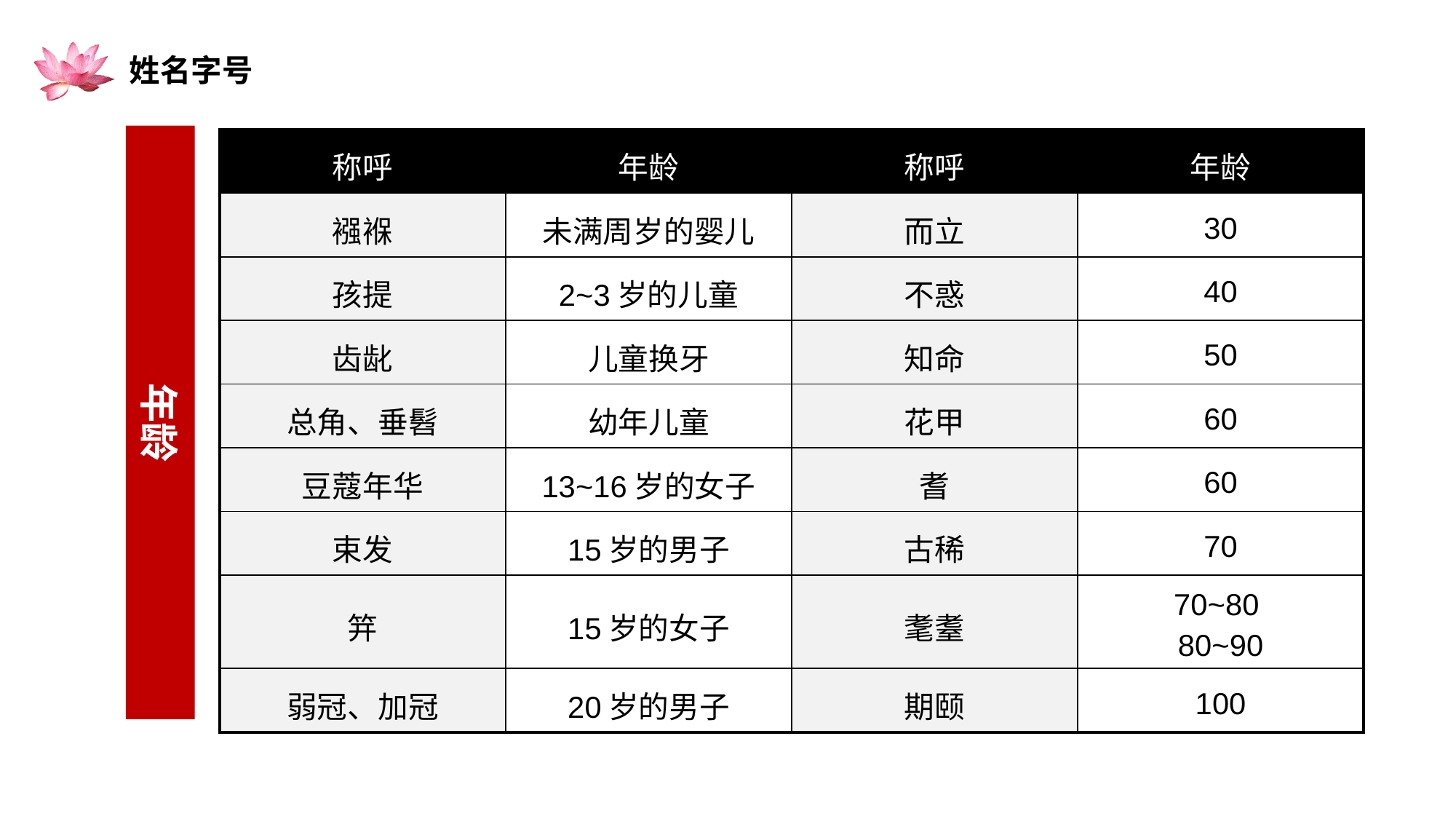

姓名字号
年龄
| 称呼 | 年龄 | 称呼 | 年龄 |
| --- | --- | --- | --- |
| 襁褓 | 未满周岁的婴儿 | 而立 | 30 |
| 孩提 | 2~3岁的儿童 | 不惑 | 40 |
| 齿龀 | 儿童换牙 | 知命 | 50 |
| 总角、垂髫 | 幼年儿童 | 花甲 | 60 |
| 豆蔻年华 | 13~16岁的女子 | 耆 | 60 |
| 束发 | 15岁的男子 | 古稀 | 70 |
| 笄 | 15岁的女子 | 耄耋 | 70~80 80~90 |
| 弱冠、加冠 | 20岁的男子 | 期颐 | 100 |